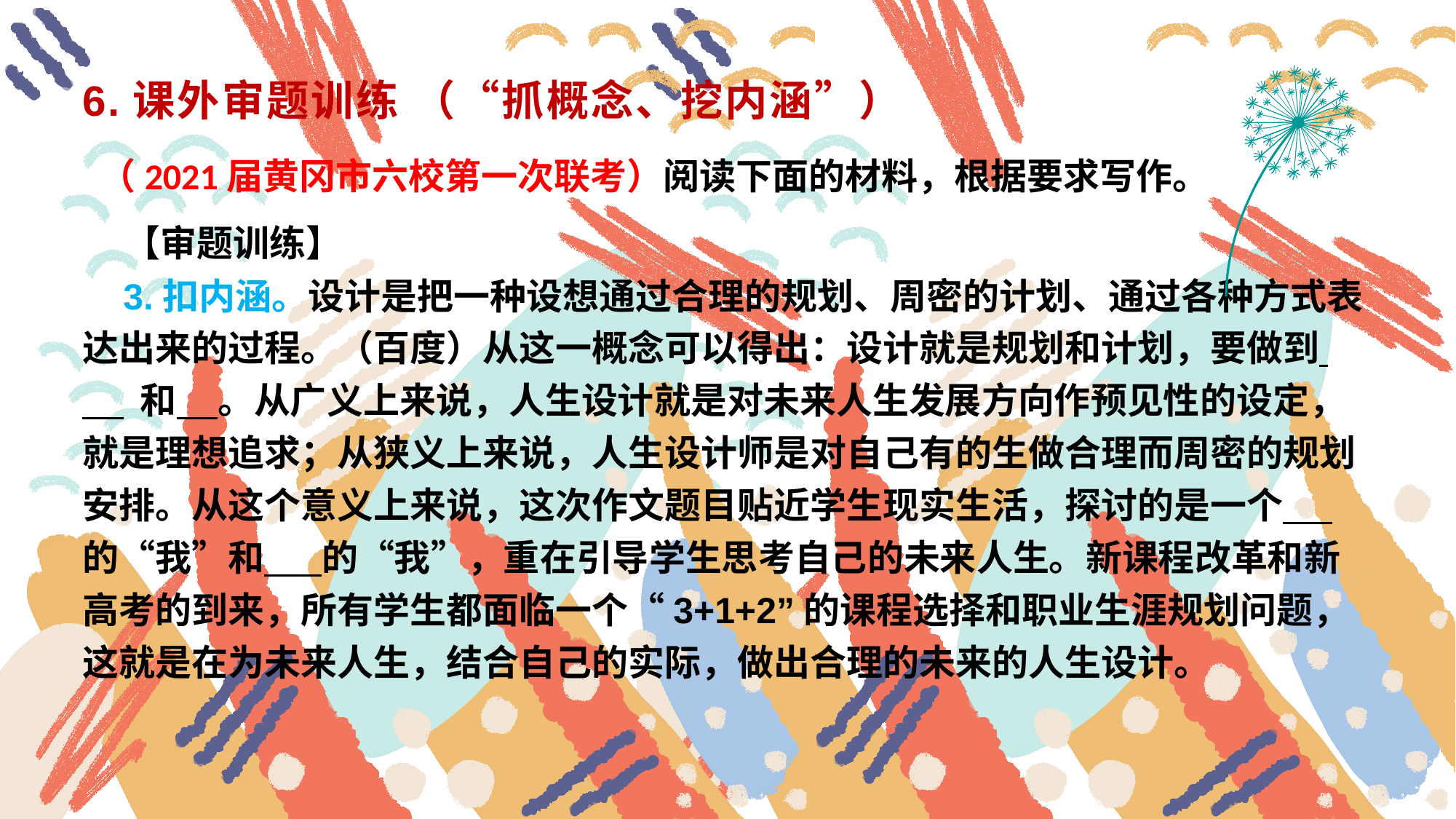

6.课外审题训练 （“抓概念、挖内涵”）
 （2021届黄冈市六校第一次联考）阅读下面的材料，根据要求写作。
    【审题训练】
    3.扣内涵。设计是把一种设想通过合理的规划、周密的计划、通过各种方式表达出来的过程。（百度）从这一概念可以得出：设计就是规划和计划，要做到
      和     。从广义上来说，人生设计就是对未来人生发展方向作预见性的设定，就是理想追求；从狭义上来说，人生设计师是对自己有的生做合理而周密的规划安排。从这个意义上来说，这次作文题目贴近学生现实生活，探讨的是一个       的“我”和       的“我”，重在引导学生思考自己的未来人生。新课程改革和新高考的到来，所有学生都面临一个“3+1+2”的课程选择和职业生涯规划问题，这就是在为未来人生，结合自己的实际，做出合理的未来的人生设计。